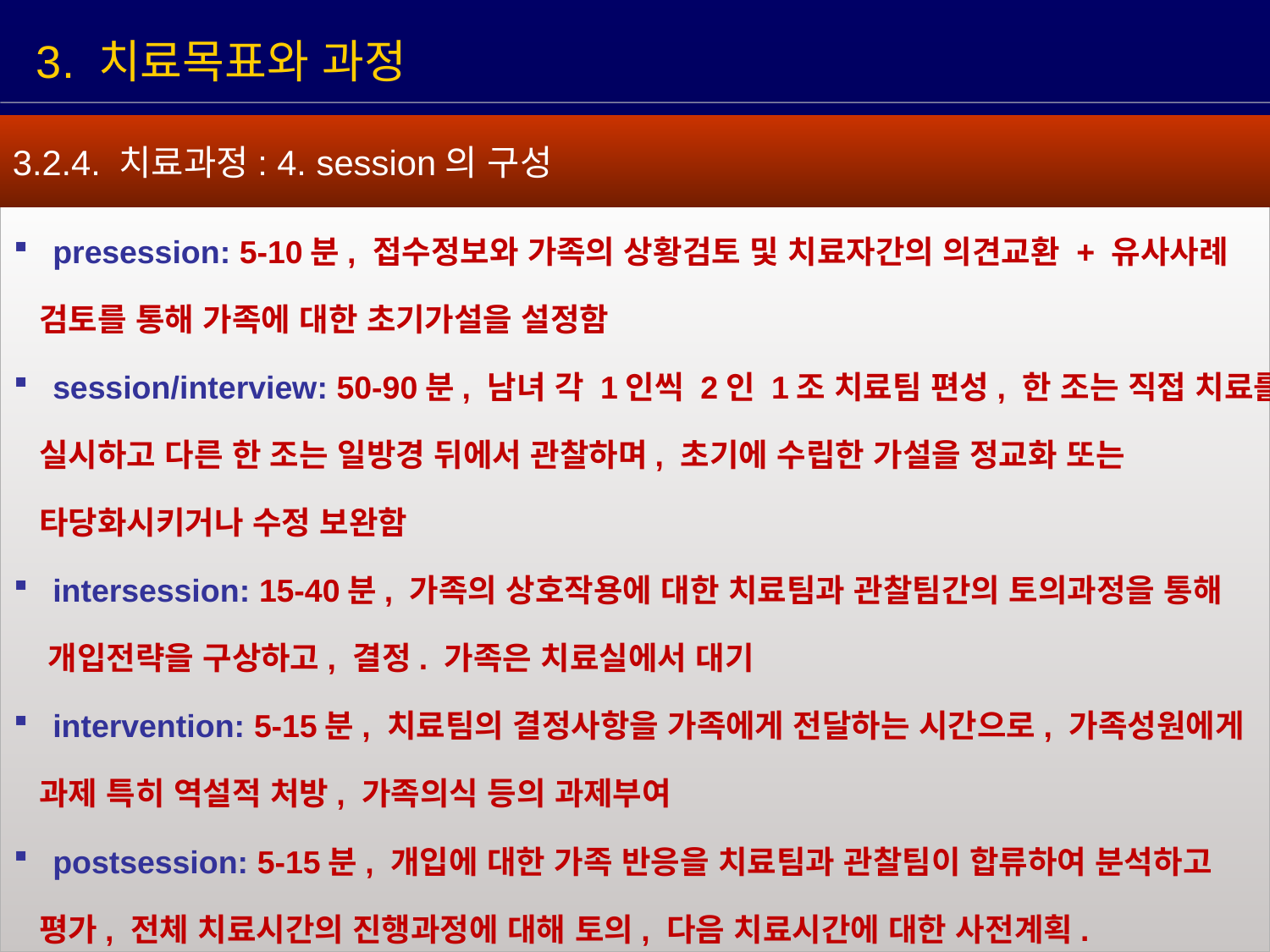

3. 치료목표와 과정

3.2.4. 치료과정: 4. session의 구성
 presession: 5-10분, 접수정보와 가족의 상황검토 및 치료자간의 의견교환 + 유사사례
  검토를 통해 가족에 대한 초기가설을 설정함
 session/interview: 50-90분, 남녀 각 1인씩 2인 1조 치료팀 편성, 한 조는 직접 치료를
  실시하고 다른 한 조는 일방경 뒤에서 관찰하며, 초기에 수립한 가설을 정교화 또는
  타당화시키거나 수정 보완함
 intersession: 15-40분, 가족의 상호작용에 대한 치료팀과 관찰팀간의 토의과정을 통해
   개입전략을 구상하고, 결정. 가족은 치료실에서 대기
 intervention: 5-15분, 치료팀의 결정사항을 가족에게 전달하는 시간으로, 가족성원에게
  과제 특히 역설적 처방, 가족의식 등의 과제부여
 postsession: 5-15분, 개입에 대한 가족 반응을 치료팀과 관찰팀이 합류하여 분석하고
  평가, 전체 치료시간의 진행과정에 대해 토의, 다음 치료시간에 대한 사전계획.